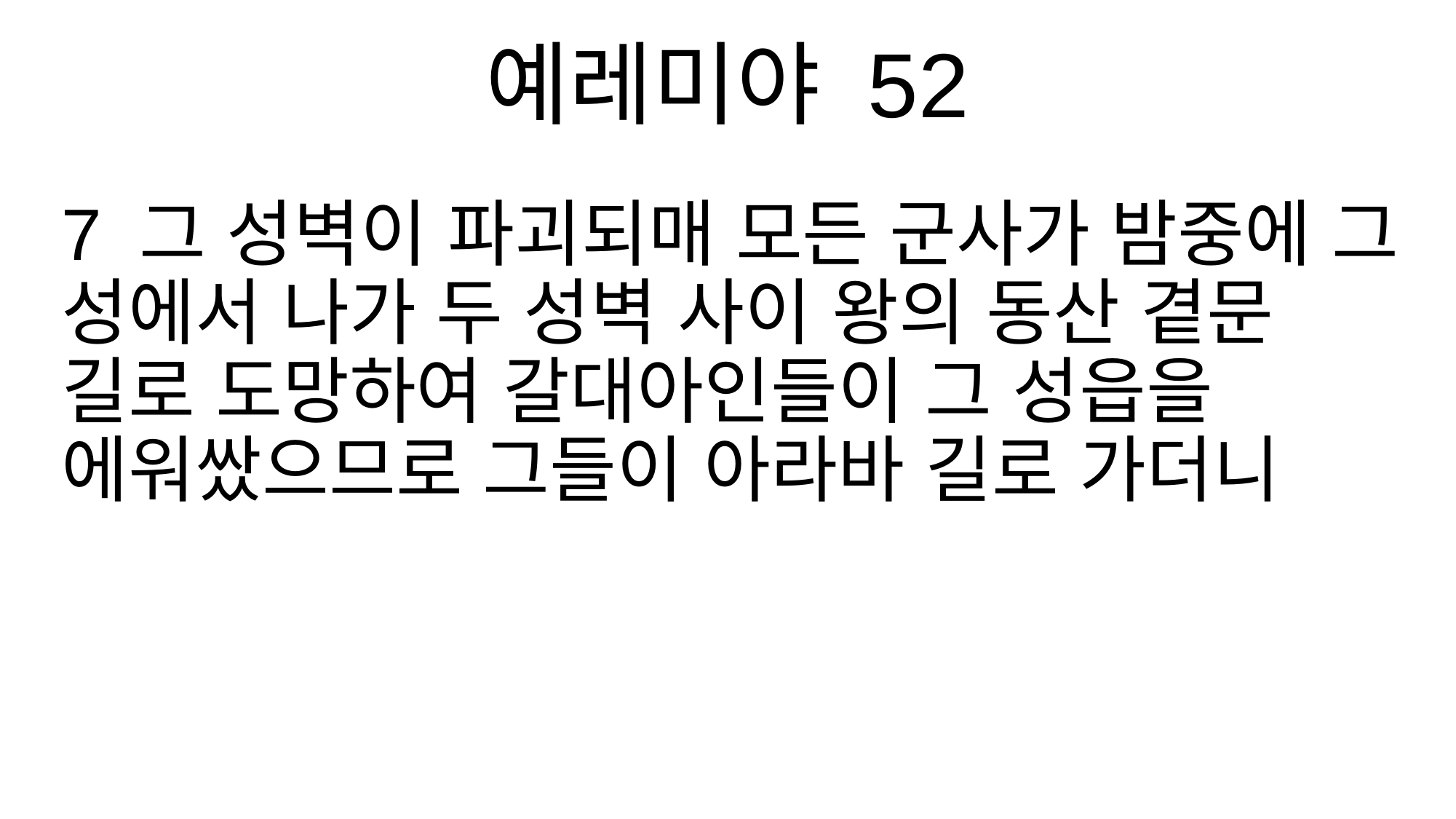

예레미야 52
7 그 성벽이 파괴되매 모든 군사가 밤중에 그 성에서 나가 두 성벽 사이 왕의 동산 곁문 길로 도망하여 갈대아인들이 그 성읍을 에워쌌으므로 그들이 아라바 길로 가더니